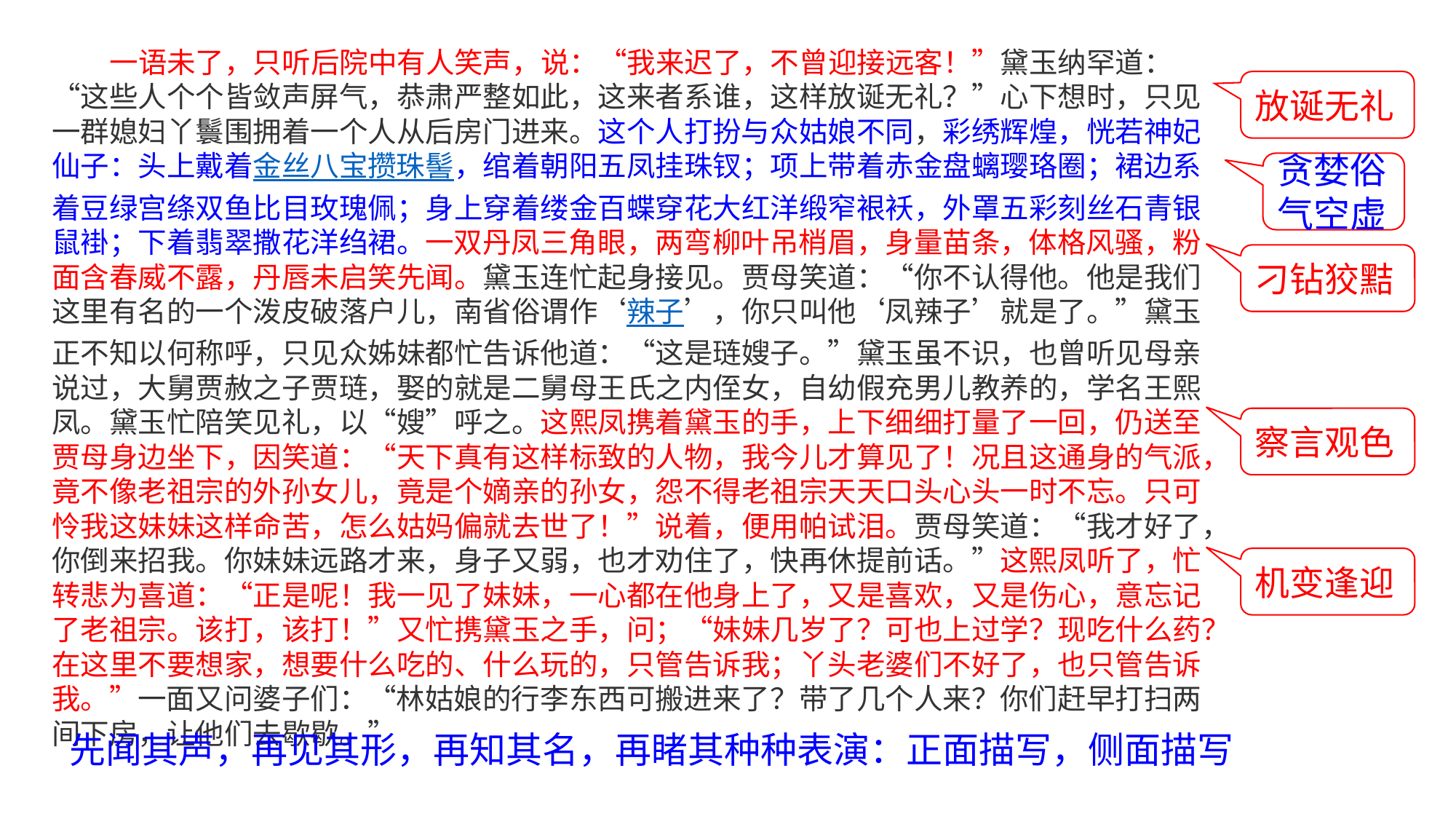

一语未了，只听后院中有人笑声，说：“我来迟了，不曾迎接远客！”黛玉纳罕道：“这些人个个皆敛声屏气，恭肃严整如此，这来者系谁，这样放诞无礼？”心下想时，只见一群媳妇丫鬟围拥着一个人从后房门进来。这个人打扮与众姑娘不同，彩绣辉煌，恍若神妃仙子：头上戴着金丝八宝攒珠髻，绾着朝阳五凤挂珠钗；项上带着赤金盘螭璎珞圈；裙边系着豆绿宫绦双鱼比目玫瑰佩；身上穿着缕金百蝶穿花大红洋缎窄裉袄，外罩五彩刻丝石青银鼠褂；下着翡翠撒花洋绉裙。一双丹凤三角眼，两弯柳叶吊梢眉，身量苗条，体格风骚，粉面含春威不露，丹唇未启笑先闻。黛玉连忙起身接见。贾母笑道：“你不认得他。他是我们这里有名的一个泼皮破落户儿，南省俗谓作‘辣子’，你只叫他‘凤辣子’就是了。”黛玉正不知以何称呼，只见众姊妹都忙告诉他道：“这是琏嫂子。”黛玉虽不识，也曾听见母亲说过，大舅贾赦之子贾琏，娶的就是二舅母王氏之内侄女，自幼假充男儿教养的，学名王熙凤。黛玉忙陪笑见礼，以“嫂”呼之。这熙凤携着黛玉的手，上下细细打量了一回，仍送至贾母身边坐下，因笑道：“天下真有这样标致的人物，我今儿才算见了！况且这通身的气派，竟不像老祖宗的外孙女儿，竟是个嫡亲的孙女，怨不得老祖宗天天口头心头一时不忘。只可怜我这妹妹这样命苦，怎么姑妈偏就去世了！”说着，便用帕试泪。贾母笑道：“我才好了，你倒来招我。你妹妹远路才来，身子又弱，也才劝住了，快再休提前话。”这熙凤听了，忙转悲为喜道：“正是呢！我一见了妹妹，一心都在他身上了，又是喜欢，又是伤心，意忘记了老祖宗。该打，该打！”又忙携黛玉之手，问；“妹妹几岁了？可也上过学？现吃什么药？在这里不要想家，想要什么吃的、什么玩的，只管告诉我；丫头老婆们不好了，也只管告诉我。”一面又问婆子们：“林姑娘的行李东西可搬进来了？带了几个人来？你们赶早打扫两间下房，让他们去歇歇。”
放诞无礼
贪婪俗气空虚
刁钻狡黠
察言观色
机变逢迎

先闻其声，再见其形，再知其名，再睹其种种表演：正面描写，侧面描写